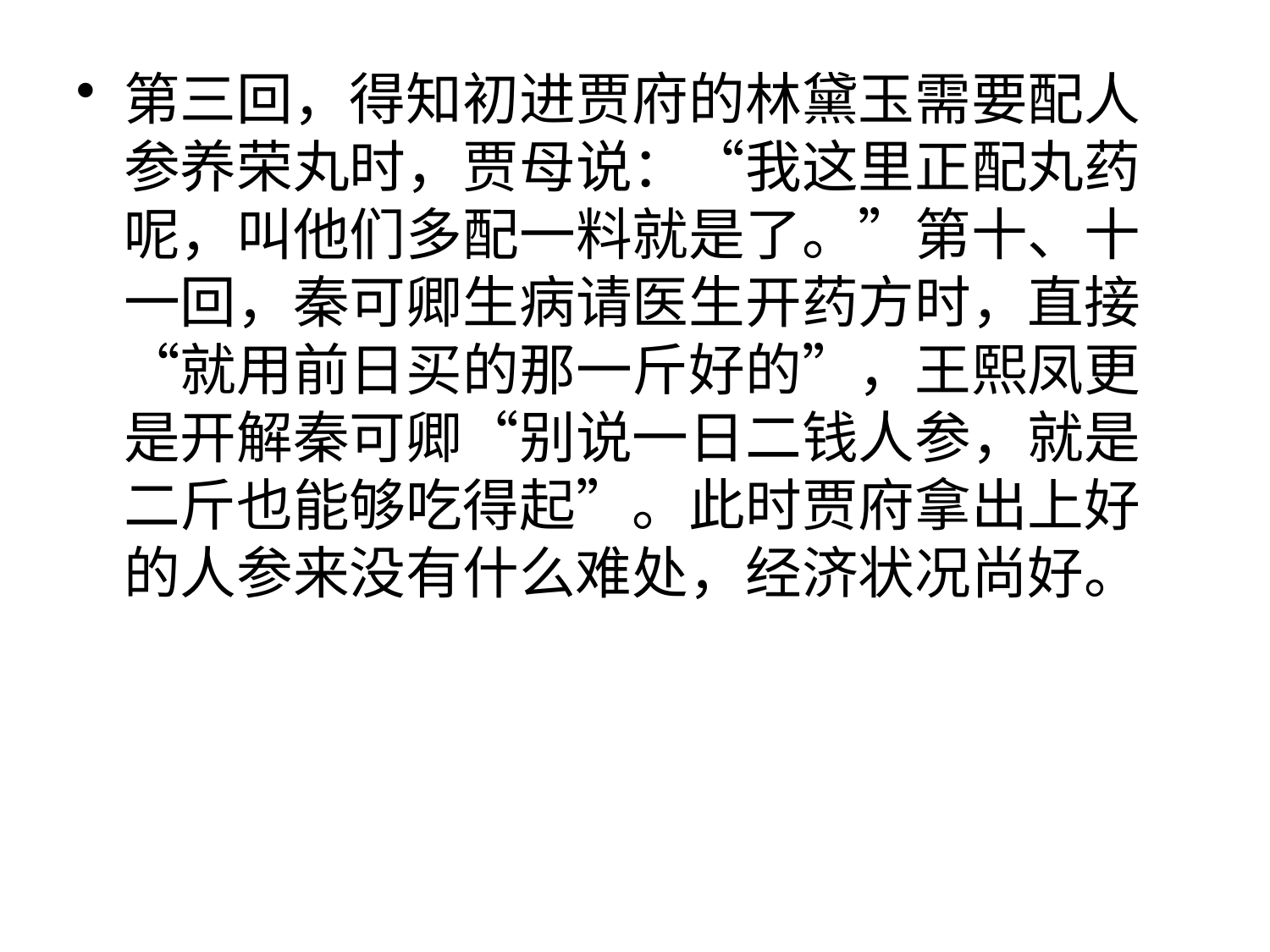

#
第三回，得知初进贾府的林黛玉需要配人参养荣丸时，贾母说：“我这里正配丸药呢，叫他们多配一料就是了。”第十、十一回，秦可卿生病请医生开药方时，直接“就用前日买的那一斤好的”，王熙凤更是开解秦可卿“别说一日二钱人参，就是二斤也能够吃得起”。此时贾府拿出上好的人参来没有什么难处，经济状况尚好。